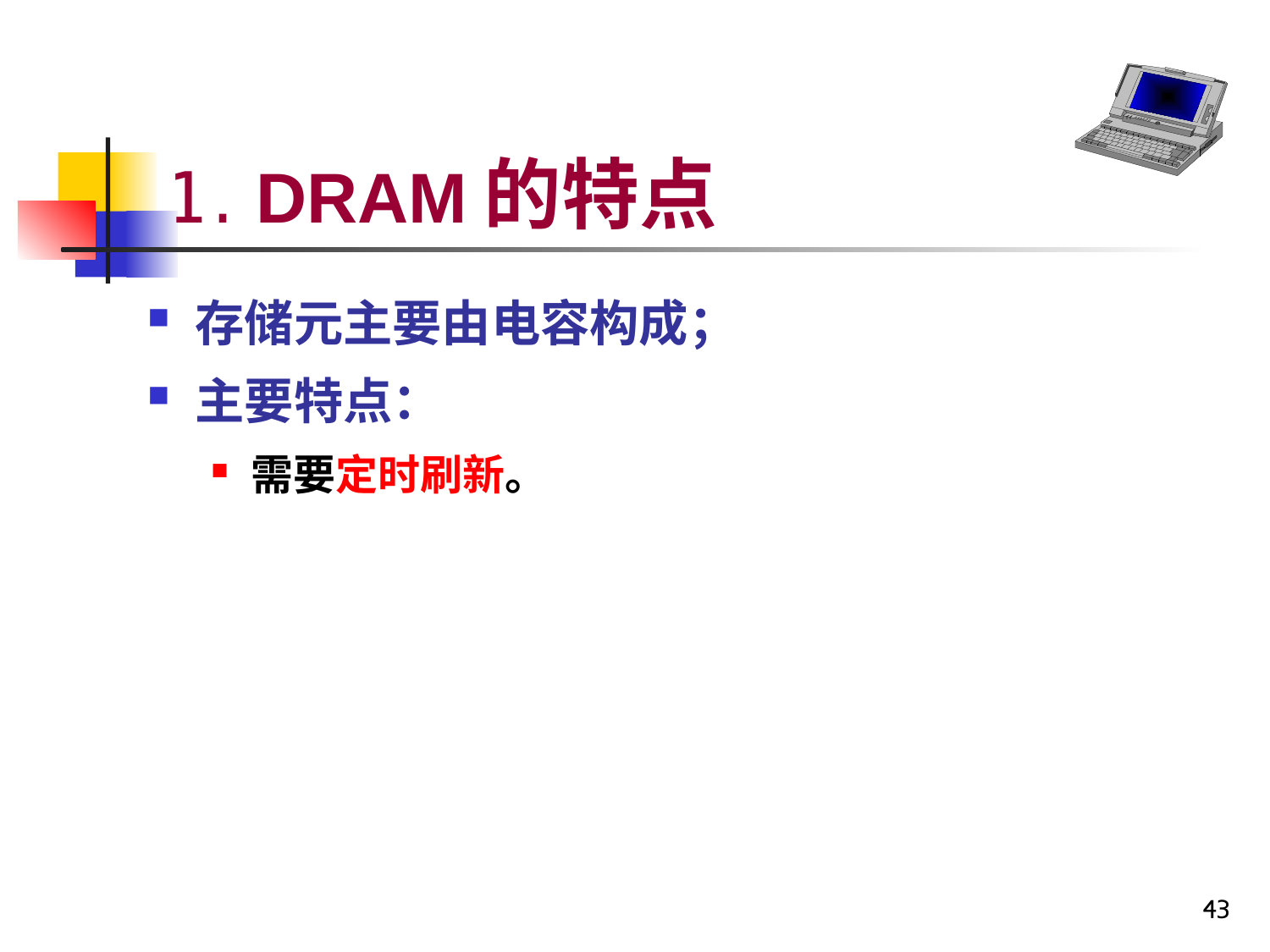

# 1. DRAM的特点
存储元主要由电容构成；
主要特点：
需要定时刷新。
43